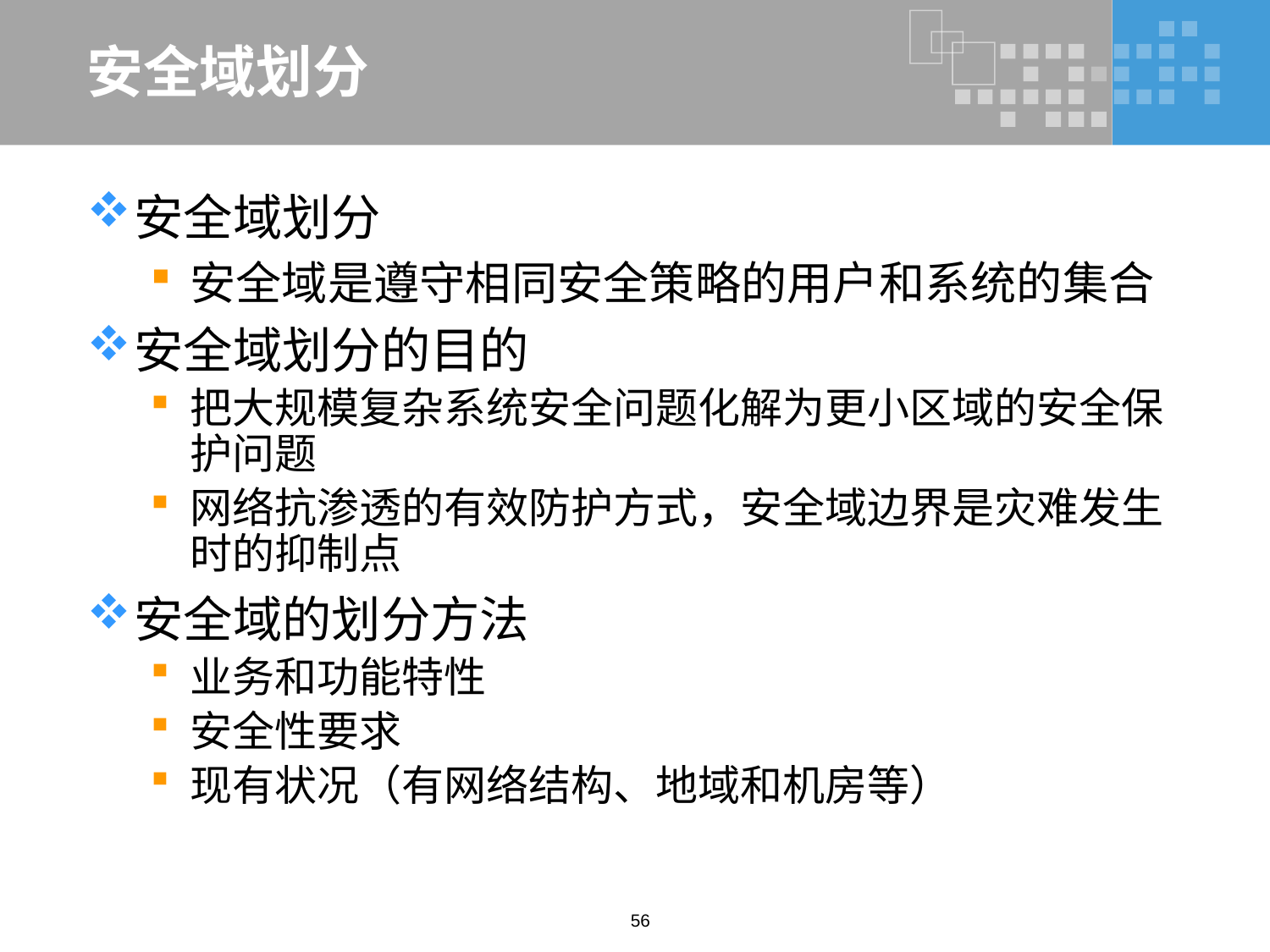

# 安全域划分
安全域划分
安全域是遵守相同安全策略的用户和系统的集合
安全域划分的目的
把大规模复杂系统安全问题化解为更小区域的安全保护问题
网络抗渗透的有效防护方式，安全域边界是灾难发生时的抑制点
安全域的划分方法
业务和功能特性
安全性要求
现有状况（有网络结构、地域和机房等）

56